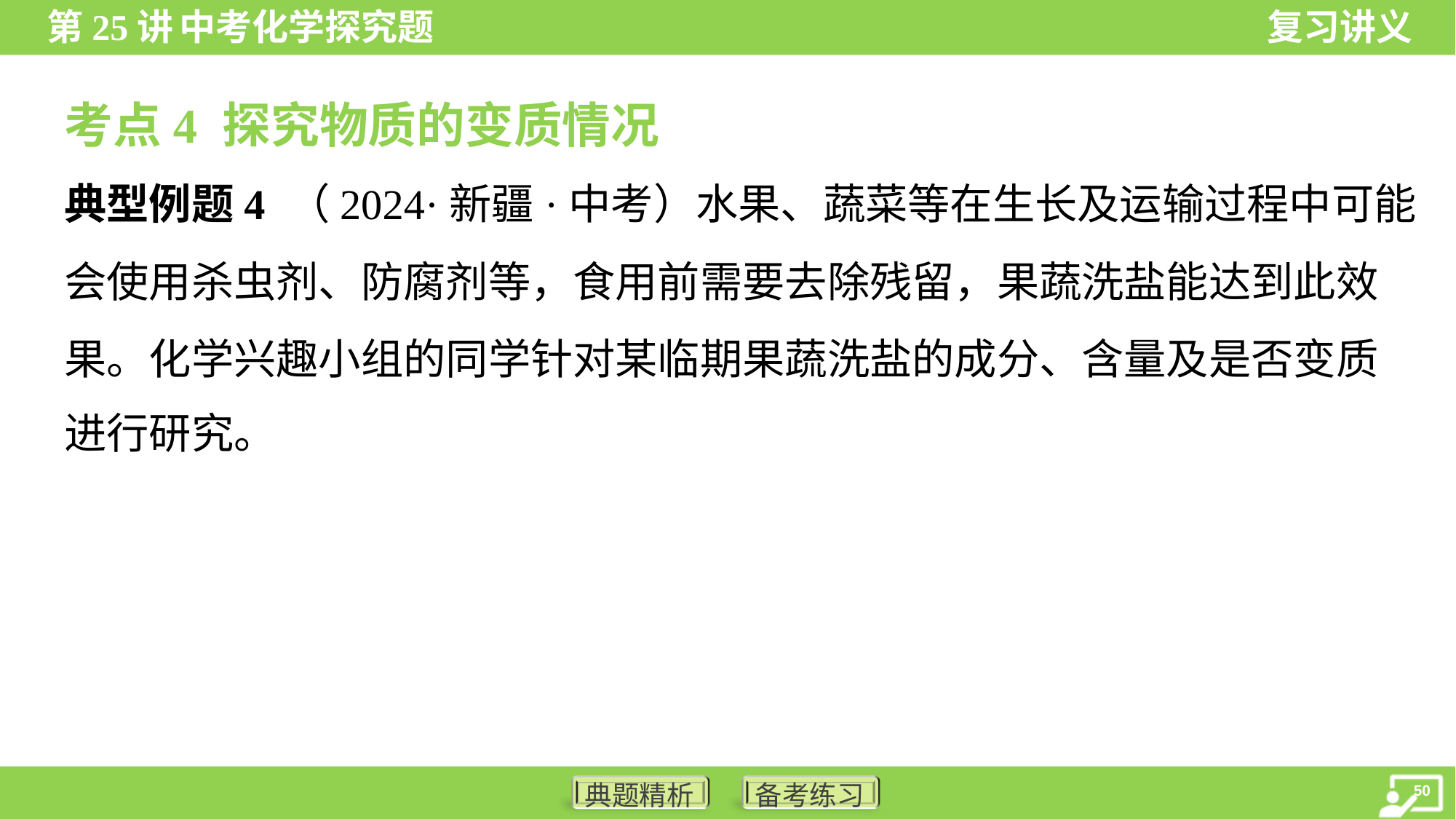

考点4 探究物质的变质情况
典型例题4 （2024·新疆·中考）水果、蔬菜等在生长及运输过程中可能
会使用杀虫剂、防腐剂等，食用前需要去除残留，果蔬洗盐能达到此效
果。化学兴趣小组的同学针对某临期果蔬洗盐的成分、含量及是否变质
进行研究。